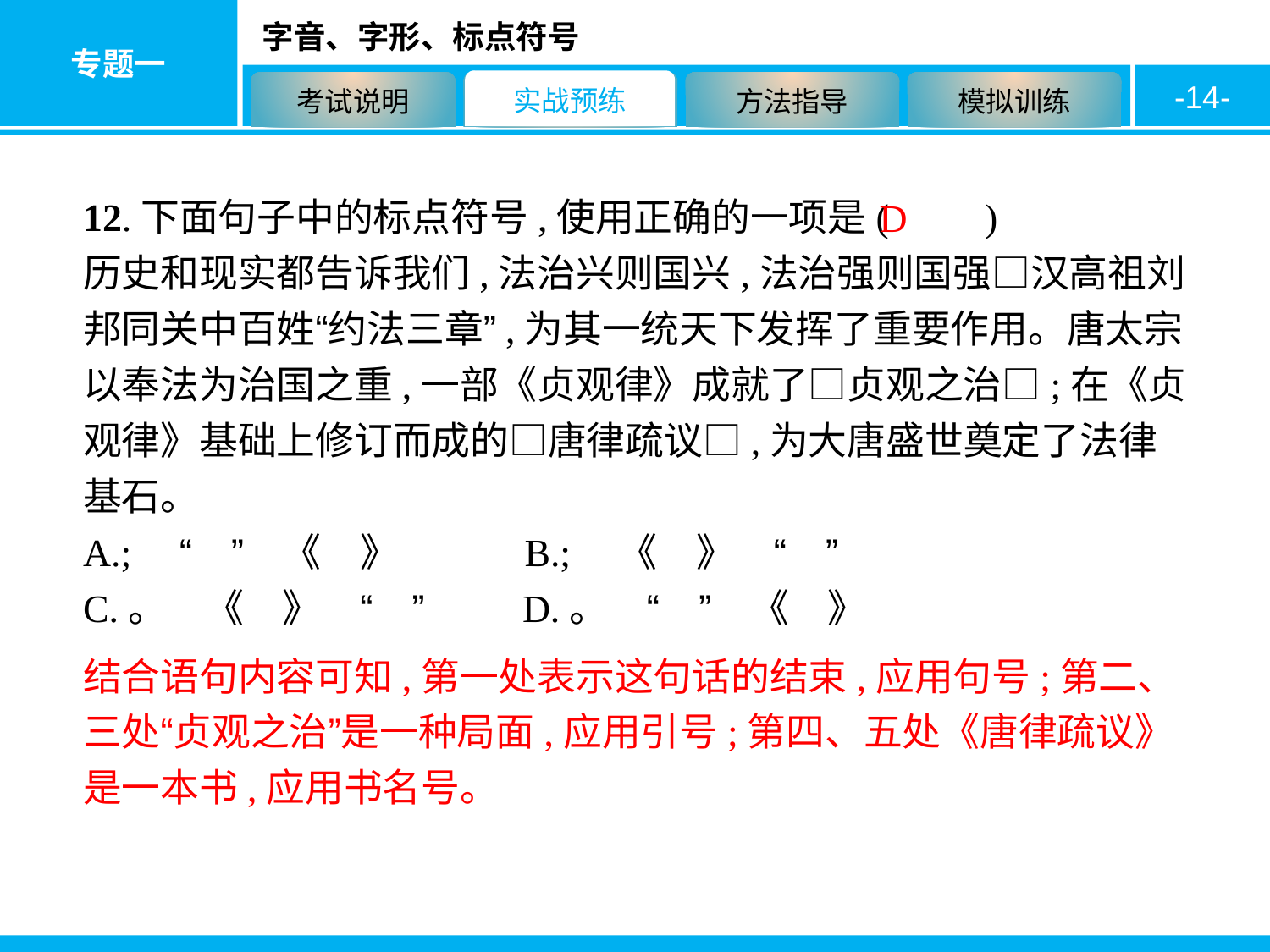

-14-
12.下面句子中的标点符号,使用正确的一项是(　　)
历史和现实都告诉我们,法治兴则国兴,法治强则国强□汉高祖刘邦同关中百姓“约法三章”,为其一统天下发挥了重要作用。唐太宗以奉法为治国之重,一部《贞观律》成就了□贞观之治□;在《贞观律》基础上修订而成的□唐律疏议□,为大唐盛世奠定了法律基石。
A.;　“　”　《　》　　　B.;　《　》　“　”
C.。　《　》　“　”　　 D.。　“　”　《　》
D
结合语句内容可知,第一处表示这句话的结束,应用句号;第二、三处“贞观之治”是一种局面,应用引号;第四、五处《唐律疏议》是一本书,应用书名号。